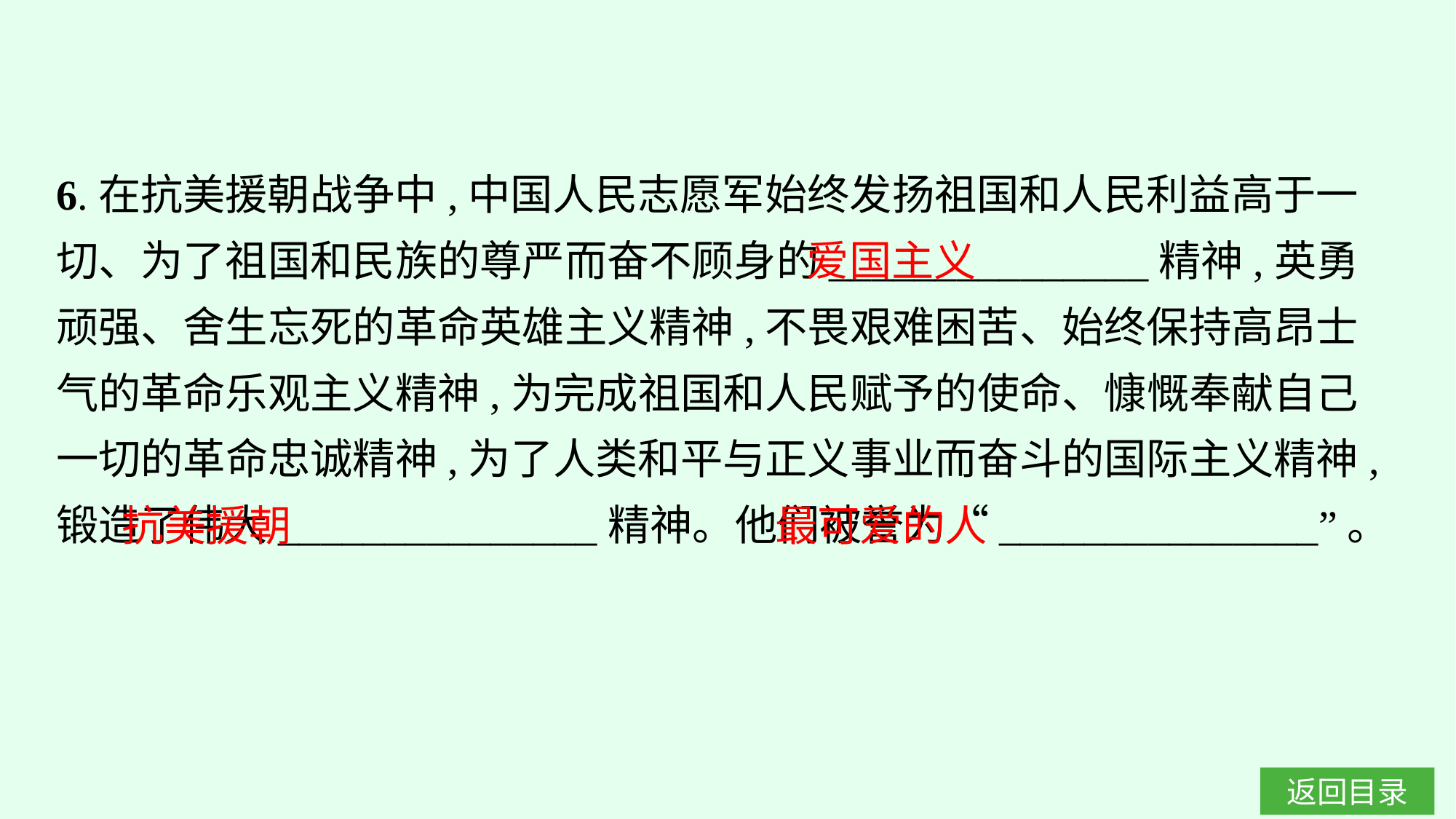

6.在抗美援朝战争中,中国人民志愿军始终发扬祖国和人民利益高于一切、为了祖国和民族的尊严而奋不顾身的_______________精神,英勇顽强、舍生忘死的革命英雄主义精神,不畏艰难困苦、始终保持高昂士气的革命乐观主义精神,为完成祖国和人民赋予的使命、慷慨奉献自己一切的革命忠诚精神,为了人类和平与正义事业而奋斗的国际主义精神,锻造了伟大_______________精神。他们被誉为“_______________”。
爱国主义
抗美援朝
最可爱的人